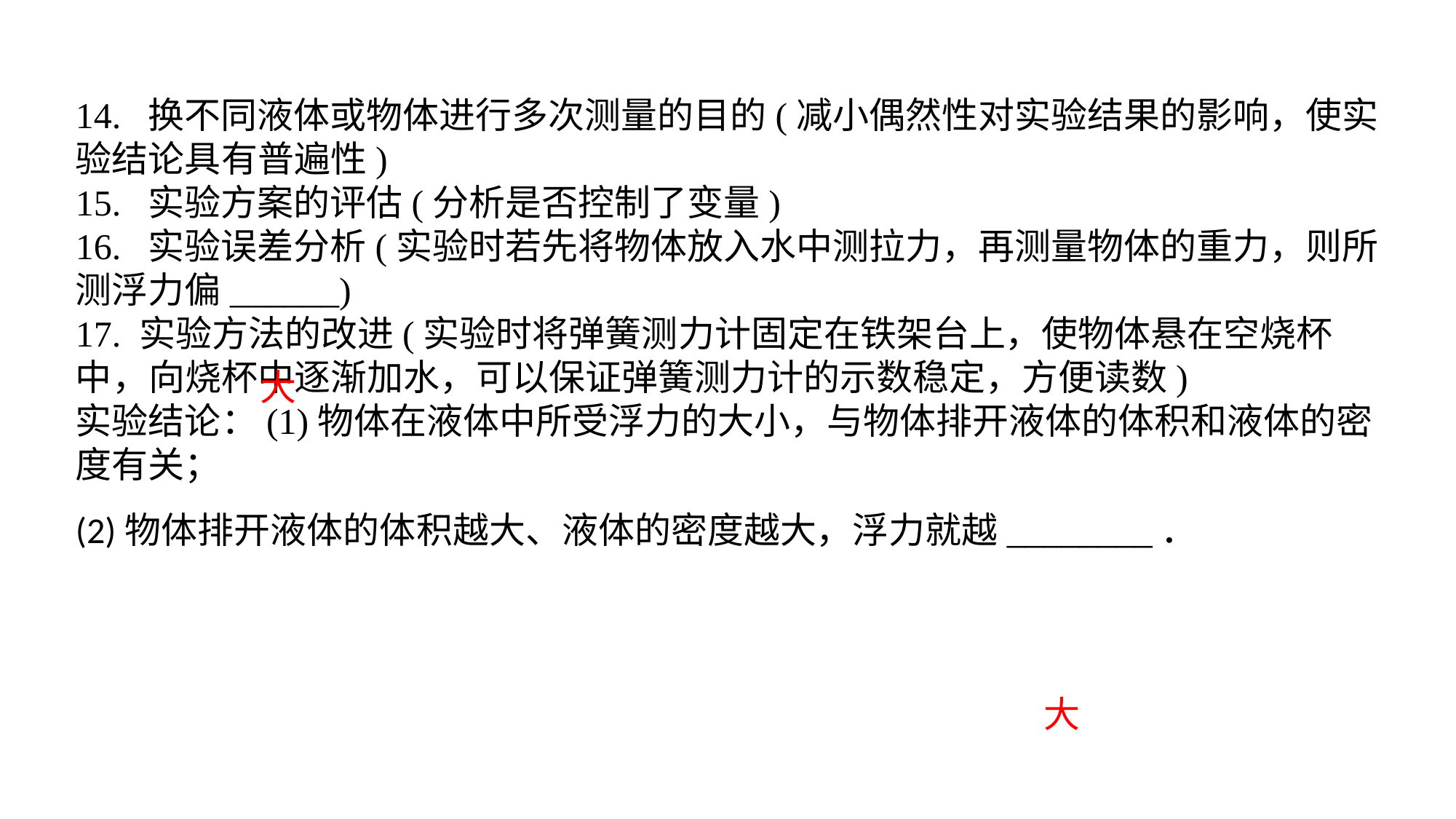

14.  换不同液体或物体进行多次测量的目的(减小偶然性对实验结果的影响，使实验结论具有普遍性)15.  实验方案的评估(分析是否控制了变量)16.  实验误差分析(实验时若先将物体放入水中测拉力，再测量物体的重力，则所测浮力偏______)17. 实验方法的改进(实验时将弹簧测力计固定在铁架台上，使物体悬在空烧杯中，向烧杯中逐渐加水，可以保证弹簧测力计的示数稳定，方便读数)实验结论：(1)物体在液体中所受浮力的大小，与物体排开液体的体积和液体的密度有关；(2)物体排开液体的体积越大、液体的密度越大，浮力就越________．
大
大